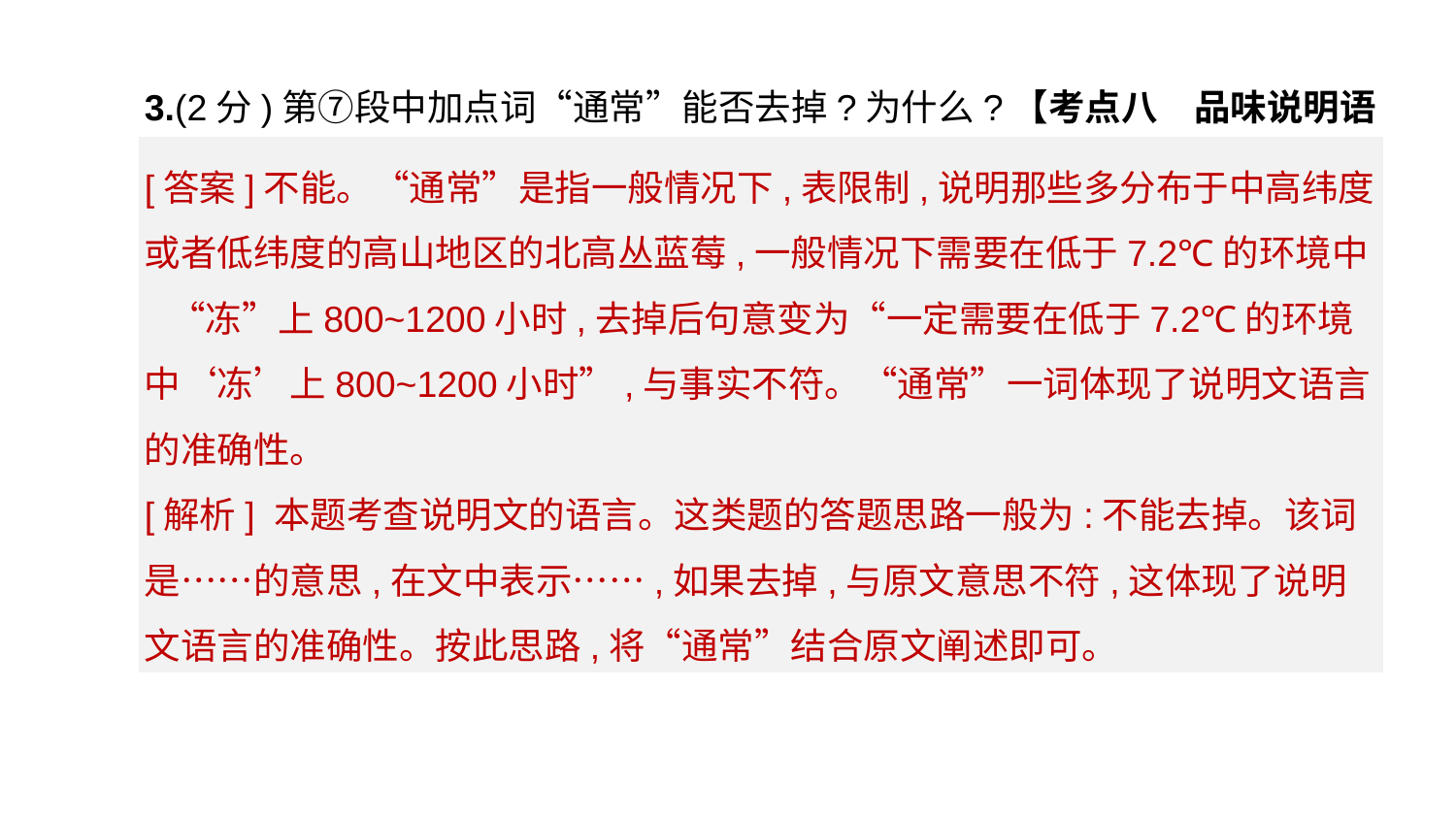

3.(2分)第⑦段中加点词“通常”能否去掉?为什么?【考点八　品味说明语言】
[答案]不能。“通常”是指一般情况下,表限制,说明那些多分布于中高纬度或者低纬度的高山地区的北高丛蓝莓,一般情况下需要在低于7.2℃的环境中     “冻”上800~1200小时,去掉后句意变为“一定需要在低于7.2℃的环境中‘冻’上800~1200小时”,与事实不符。“通常”一词体现了说明文语言的准确性。
[解析] 本题考查说明文的语言。这类题的答题思路一般为:不能去掉。该词是……的意思,在文中表示……,如果去掉,与原文意思不符,这体现了说明文语言的准确性。按此思路,将“通常”结合原文阐述即可。